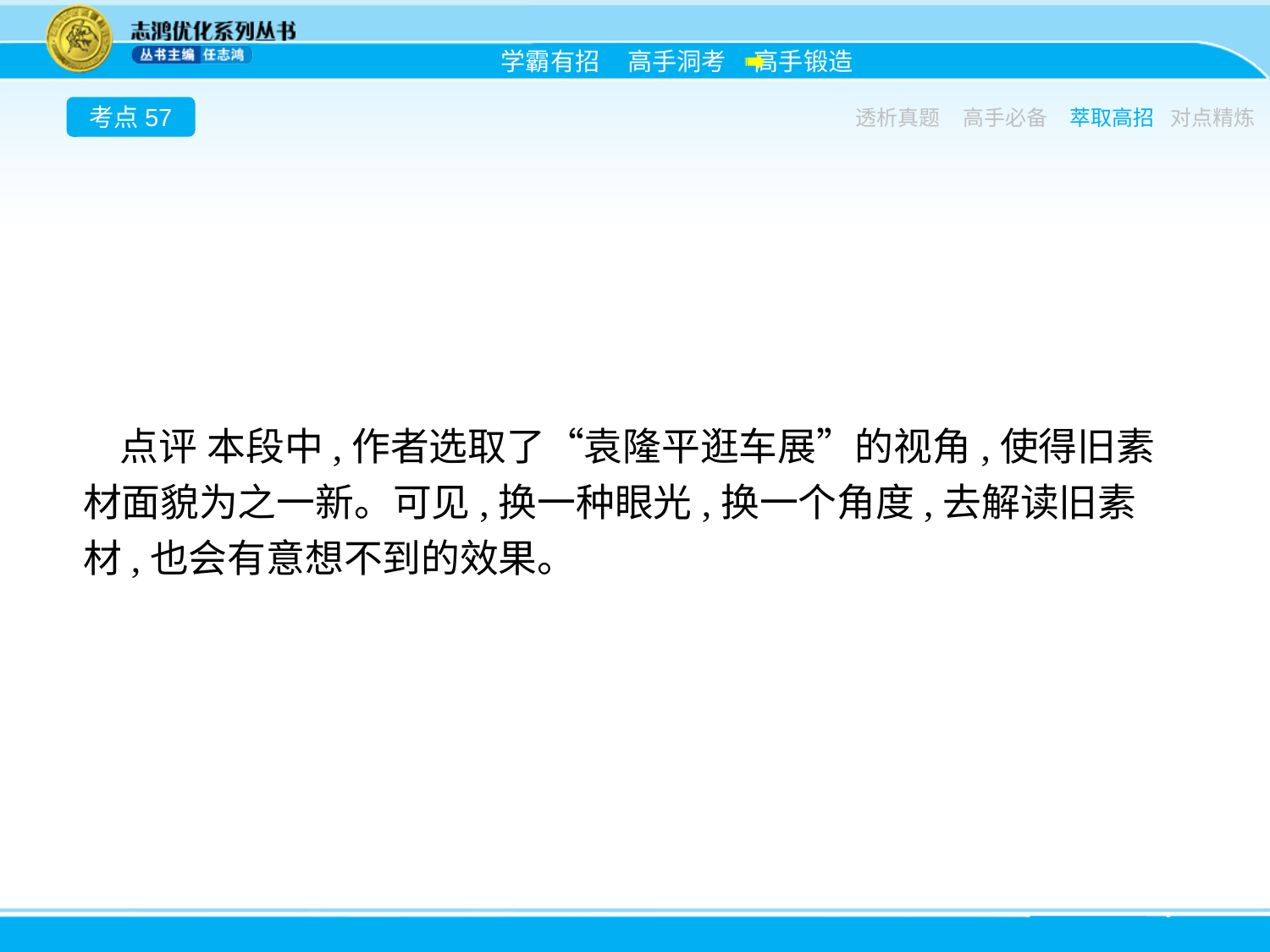

考点57
透析真题
高手必备
萃取高招
对点精炼
点评 本段中,作者选取了“袁隆平逛车展”的视角,使得旧素材面貌为之一新。可见,换一种眼光,换一个角度,去解读旧素材,也会有意想不到的效果。